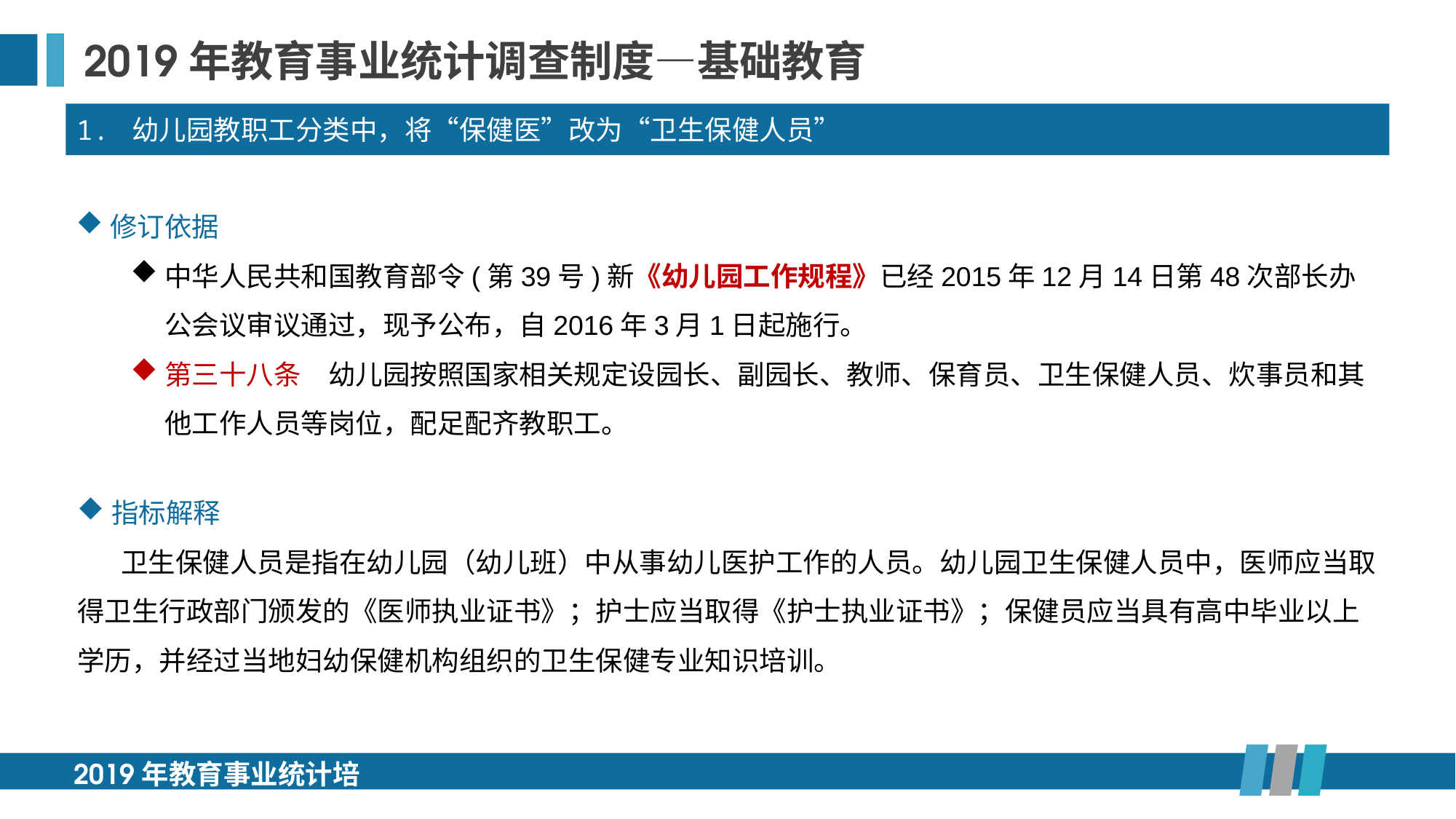

2019年教育事业统计调查制度—基础教育

1. 幼儿园教职工分类中，将“保健医”改为“卫生保健人员”
修订依据
中华人民共和国教育部令(第39号)新《幼儿园工作规程》已经2015年12月14日第48次部长办公会议审议通过，现予公布，自2016年3月1日起施行。
第三十八条　幼儿园按照国家相关规定设园长、副园长、教师、保育员、卫生保健人员、炊事员和其他工作人员等岗位，配足配齐教职工。
指标解释
      卫生保健人员是指在幼儿园（幼儿班）中从事幼儿医护工作的人员。幼儿园卫生保健人员中，医师应当取得卫生行政部门颁发的《医师执业证书》；护士应当取得《护士执业证书》；保健员应当具有高中毕业以上学历，并经过当地妇幼保健机构组织的卫生保健专业知识培训。

2019年教育事业统计培训